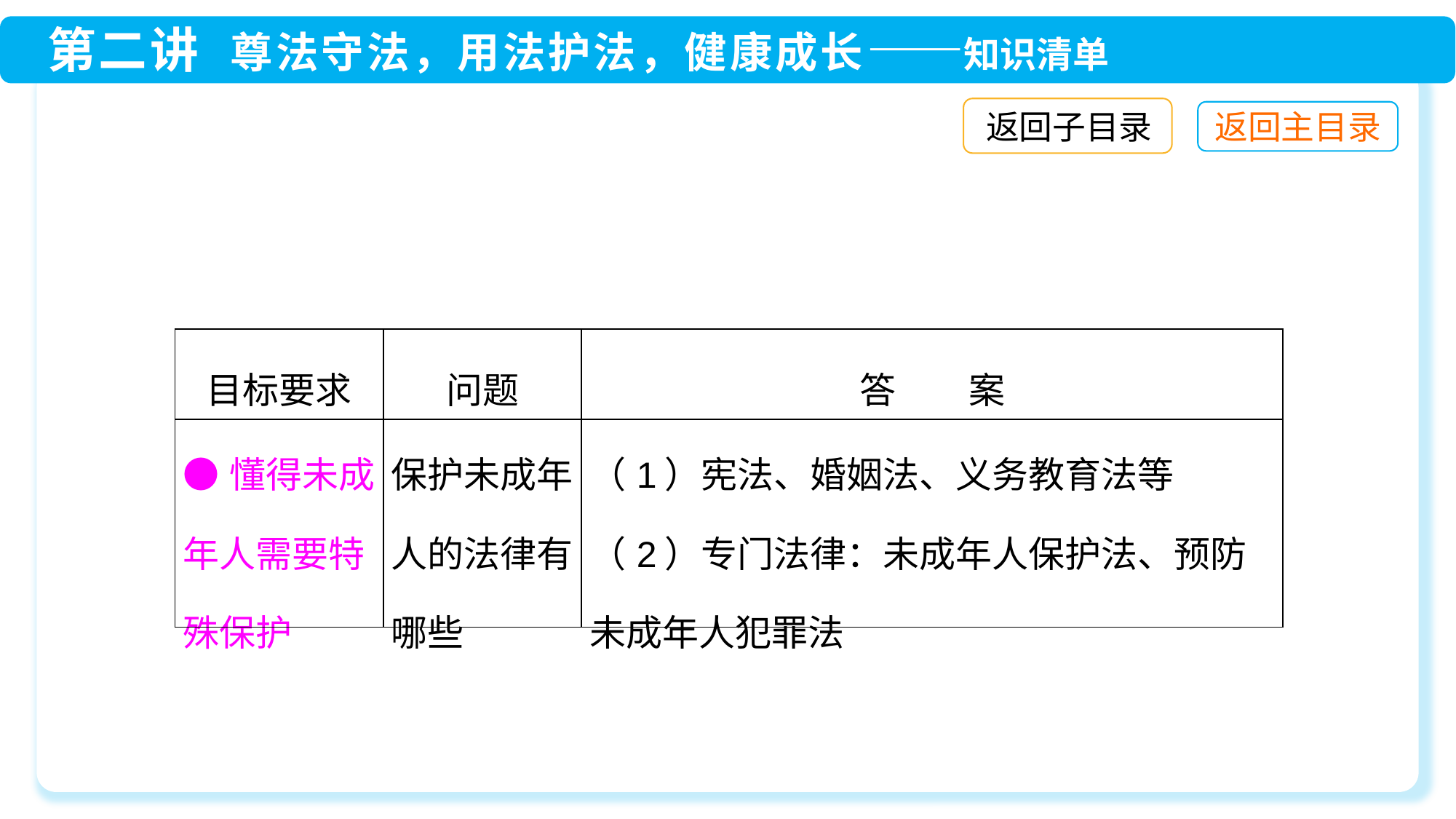

返回子目录
| 目标要求 | 问题 | 答　　案 |
| --- | --- | --- |
| ●懂得未成年人需要特殊保护 | 保护未成年人的法律有哪些 | （1）宪法、婚姻法、义务教育法等 （2）专门法律：未成年人保护法、预防未成年人犯罪法 |